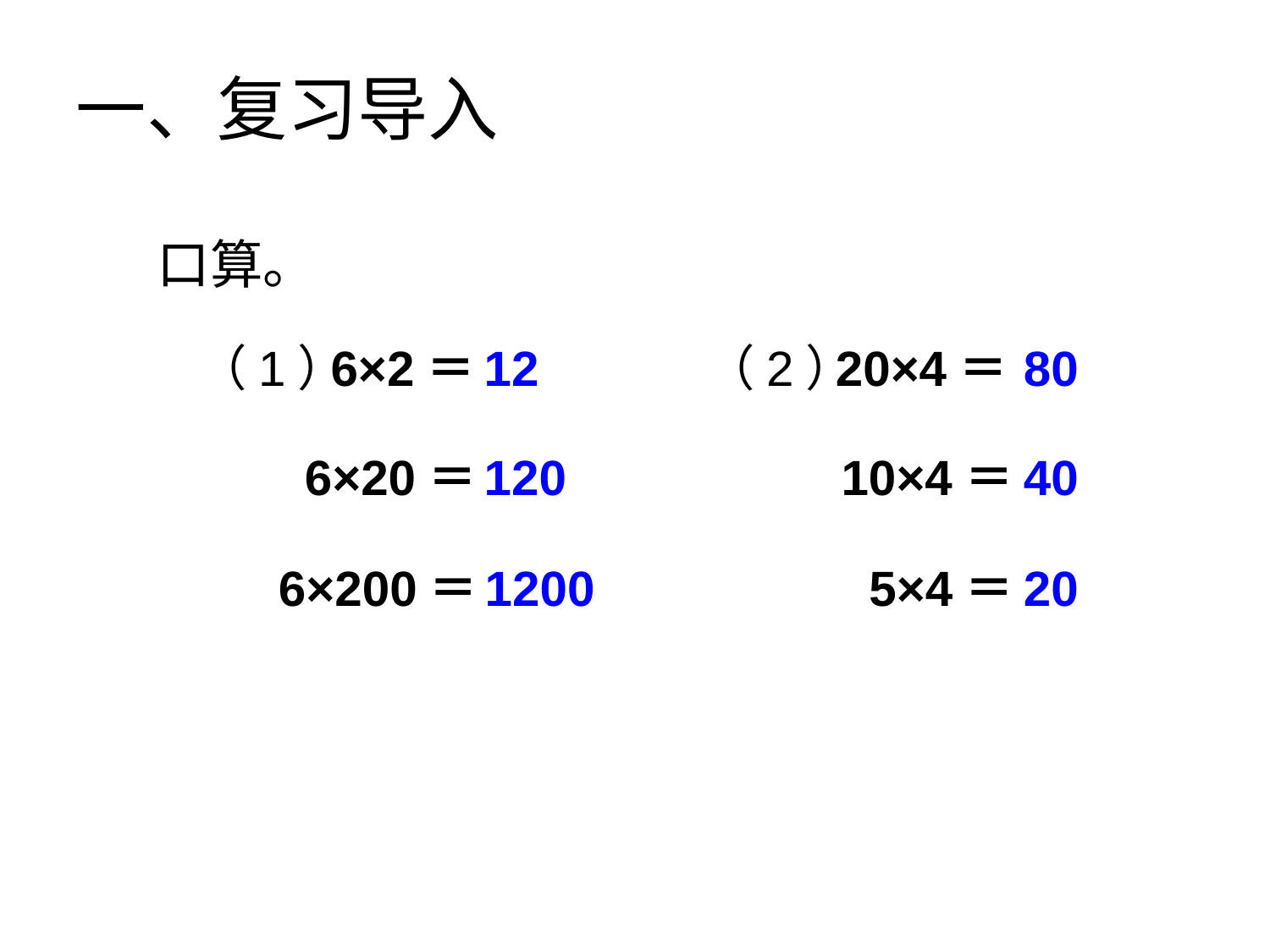

一、复习导入
口算。
（1）
6×2＝
12
（2）

20×4＝
80
6×20＝
120
10×4＝
40
 6×200＝
1200
5×4＝
20
绿色圃中小学教育网http://www.lspjy.com
绿色圃中小学教育网http://www.lspjy.com
绿色圃中小学教育网http://www.lspjy.com
绿色圃中小学教育网http://www.lspjy.com
绿色圃中小学教育网http://www.lspjy.com